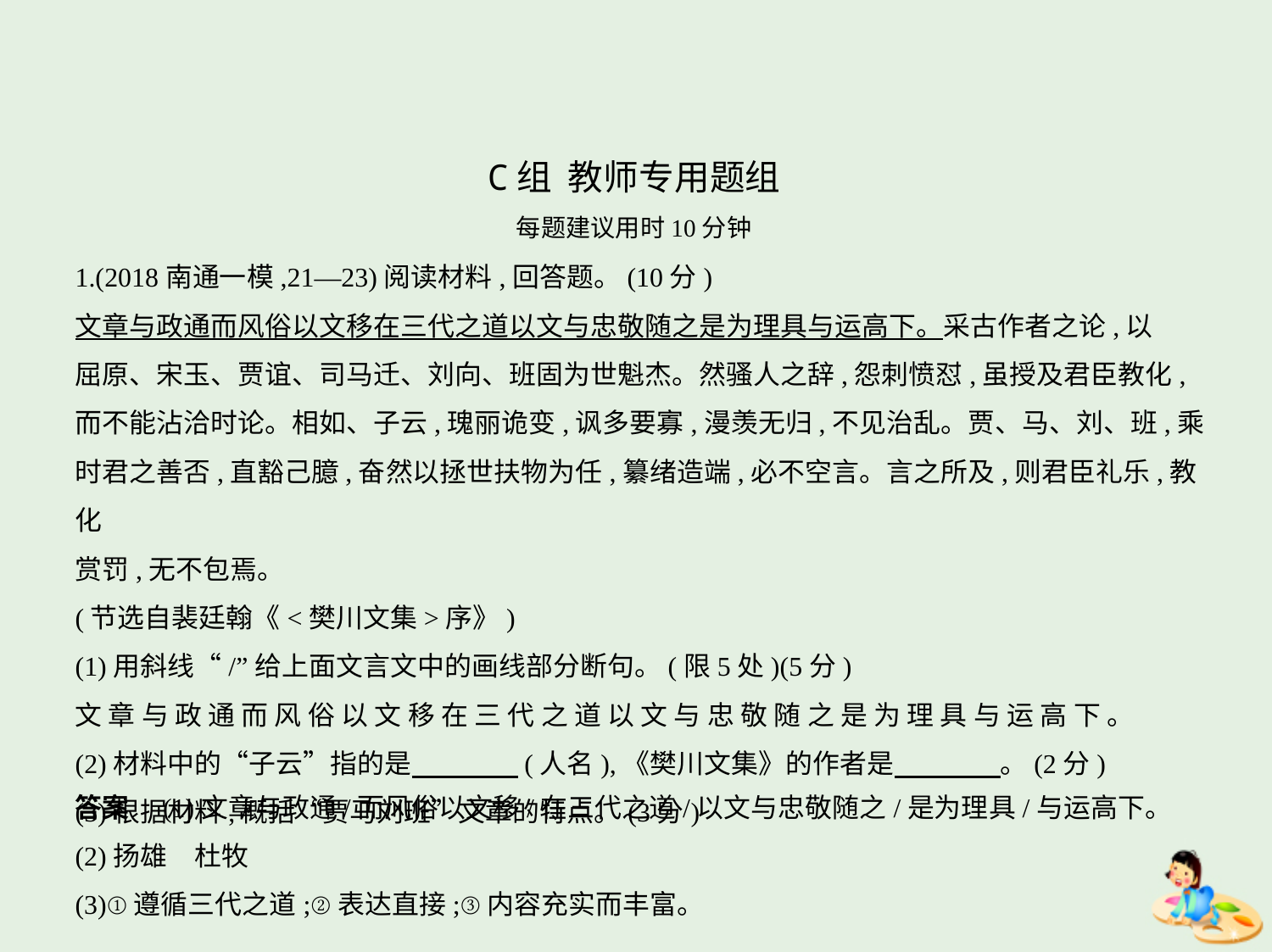

C组  教师专用题组
每题建议用时10分钟
1.(2018南通一模,21—23)阅读材料,回答题。(10分)
文章与政通而风俗以文移在三代之道以文与忠敬随之是为理具与运高下。采古作者之论,以
屈原、宋玉、贾谊、司马迁、刘向、班固为世魁杰。然骚人之辞,怨刺愤怼,虽授及君臣教化,
而不能沾洽时论。相如、子云,瑰丽诡变,讽多要寡,漫羡无归,不见治乱。贾、马、刘、班,乘
时君之善否,直豁己臆,奋然以拯世扶物为任,纂绪造端,必不空言。言之所及,则君臣礼乐,教化
赏罚,无不包焉。
(节选自裴廷翰《<樊川文集>序》)
(1)用斜线“/”给上面文言文中的画线部分断句。(限5处)(5分)
文 章 与 政 通 而 风 俗 以 文 移 在 三 代 之 道 以 文 与 忠 敬 随 之 是 为 理 具 与 运 高 下 。
(2)材料中的“子云”指的是　　　    (人名),《樊川文集》的作者是　　　    。(2分)
(3)根据材料,概括“贾马刘班”文章的特点。(3分)
答案　(1)文章与政通/而风俗以文移/在三代之道/以文与忠敬随之/是为理具/与运高下。
(2)扬雄　杜牧
(3)①遵循三代之道;②表达直接;③内容充实而丰富。